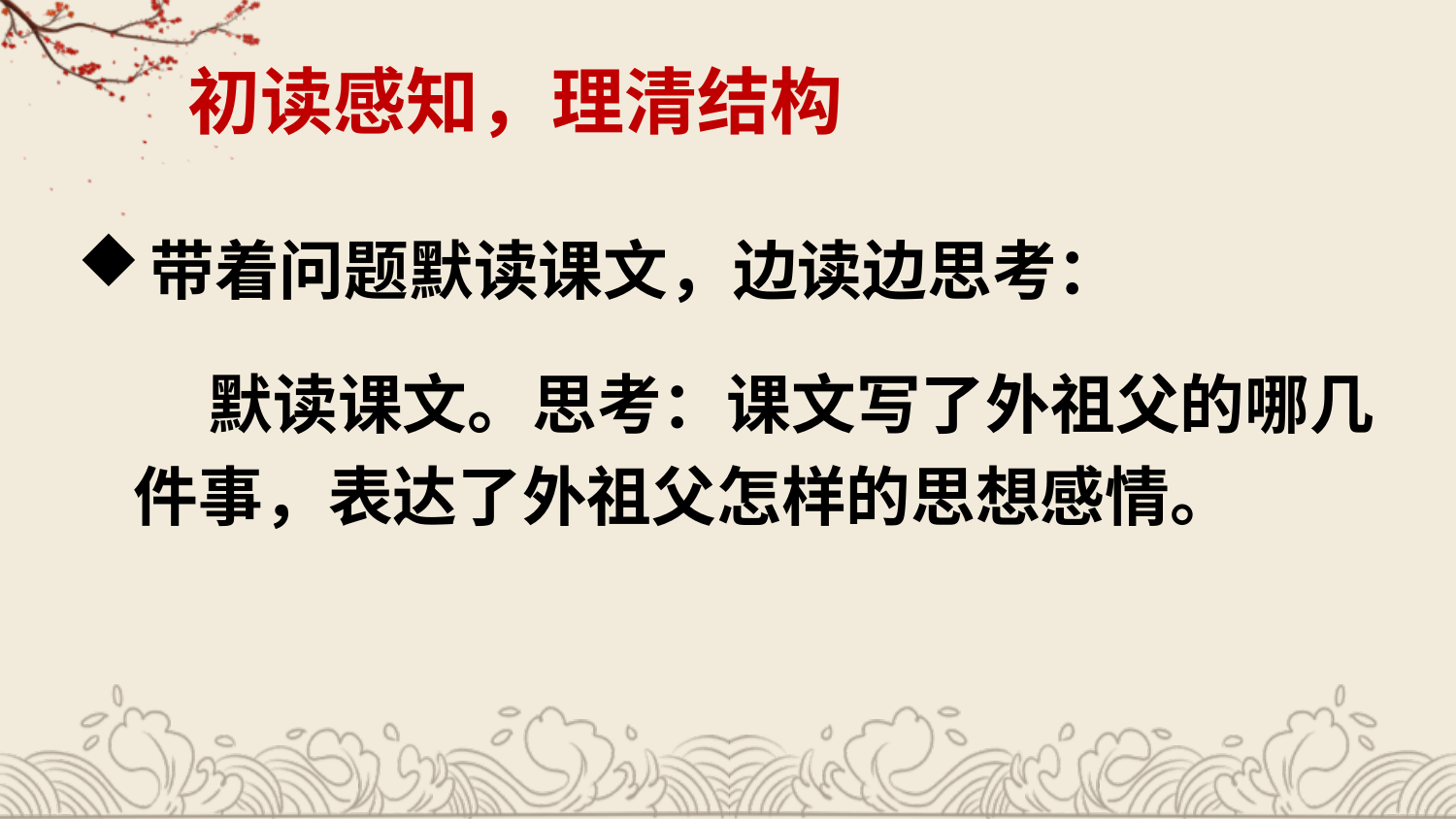

初读感知，理清结构
带着问题默读课文，边读边思考：
    默读课文。思考：课文写了外祖父的哪几件事，表达了外祖父怎样的思想感情。